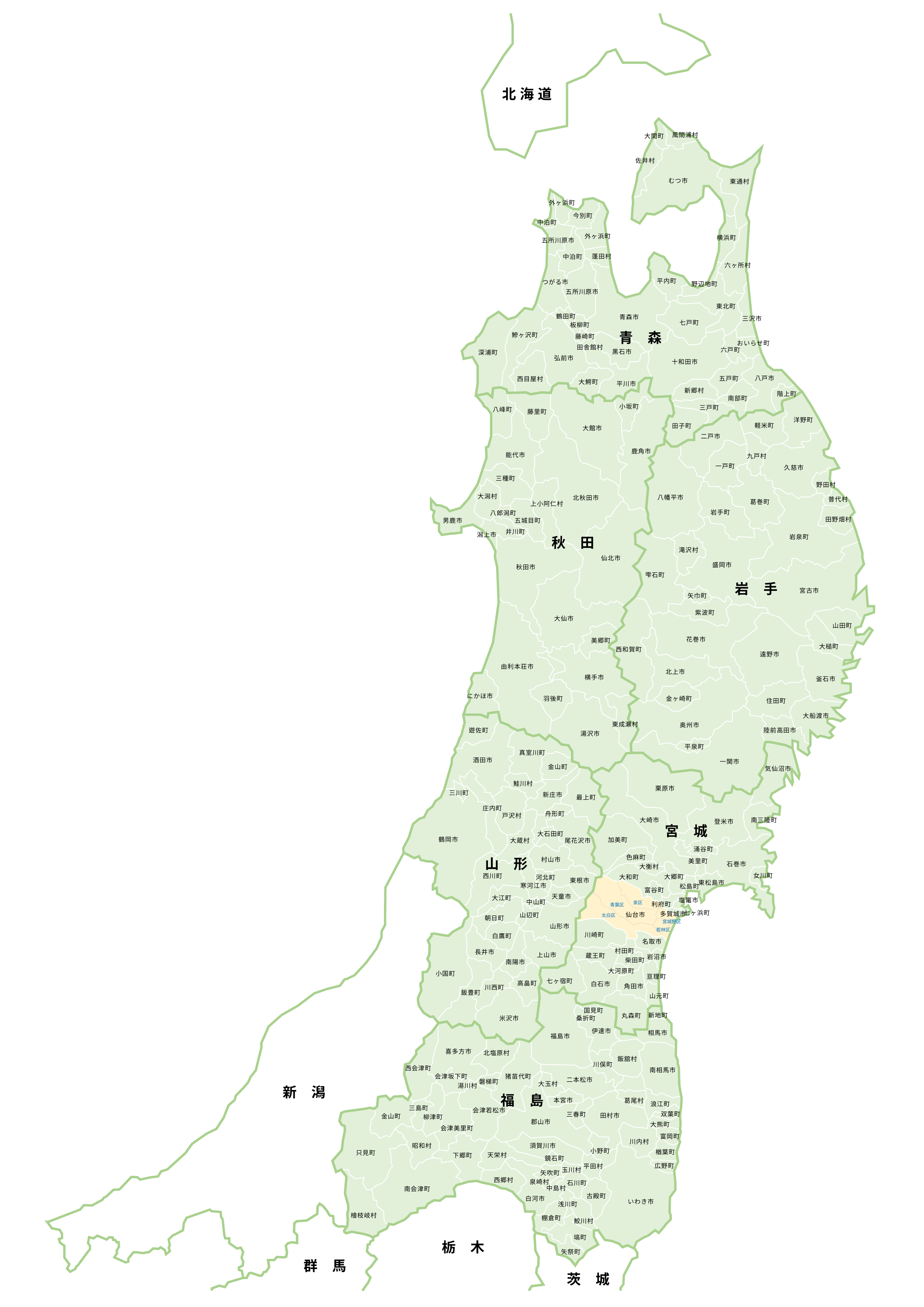

北 海 道

風間浦村
大間町
佐井村
むつ市
東通村
外ヶ浜町
今別町
中泊町
外ヶ浜町
横浜町
五所川原市
蓬田村
中泊町
六ヶ所村
平内町
つがる市
野辺地町
五所川原市
東北町
鶴田町
青森市
三沢市
七戸町
板柳町
鰺ヶ沢町
藤崎町
おいらせ町
田舎館村
六戸町
黒石市
深浦町
弘前市
十和田市
八戸市
五戸町
西目屋村
大鰐町
平川市
新郷村
階上町
南部町
三戸町
田子町
青　森

小坂町
八峰町
藤里町
大館市
鹿角市
能代市
三種町
大潟村
北秋田市
上小阿仁村
八郎潟町
五城目町
男鹿市
井川町
潟上市
仙北市
秋田市
大仙市
美郷町
由利本荘市
横手市
にかほ市
羽後町
東成瀬村
湯沢市

洋野町
軽米町
二戸市
九戸村
一戸町
久慈市
野田村
八幡平市
普代村
葛巻町
岩手町
田野畑村
岩泉町
滝沢村
盛岡市
雫石町
宮古市
矢巾町
紫波町
山田町
花巻市
大槌町
西和賀町
遠野市
北上市
釜石市
金ヶ崎町
住田町
大船渡市
奥州市
陸前高田市
平泉町
一関市
秋　田
岩　手

遊佐町
真室川町
酒田市
金山町
鮭川村
三川町
新庄市
最上町
庄内町
舟形町
戸沢村
大石田町
鶴岡市
尾花沢市
大蔵村
村山市
西川町
河北町
東根市
寒河江市
天童市
大江町
中山町
山辺町
朝日町
山形市
白鷹町
長井市
上山市
南陽市
小国町
高畠町
川西町
飯豊町
米沢市

気仙沼市
栗原市
大崎市
南三陸町
登米市
加美町
涌谷町
色麻町
美里町
石巻市
大衡村
女川町
大郷町
大和町
東松島市
松島町
富谷町
塩竃市
泉区
利府町
青葉区
七ヶ浜町
多賀城市
仙台市
太白区
宮城野区
若林区
川崎町
名取市
村田町
蔵王町
岩沼市
柴田町
大河原町
亘理町
七ヶ宿町
白石市
角田市
山元町
丸森町
宮　城
山　形

国見町
新地町
桑折町
伊達市
相馬市
福島市
喜多方市
北塩原村
飯舘村
川俣町
西会津町
南相馬市
会津坂下町
猪苗代町
二本松市
磐梯町
大玉村
湯川村
本宮市
葛尾村
浪江町
三島町
会津若松市
双葉町
三春町
田村市
金山町
柳津町
郡山市
大熊町
会津美里町
富岡町
川内村
須賀川市
昭和村
小野町
楢葉町
只見町
天栄村
下郷町
鏡石町
広野町
平田村
玉川村
矢吹町
西郷村
泉崎村
石川町
中島村
南会津町
古殿町
白河市
いわき市
浅川町
檜枝岐村
棚倉町
鮫川村
塙町
矢祭町
新　潟
福　島

栃　木
群　馬
茨　城